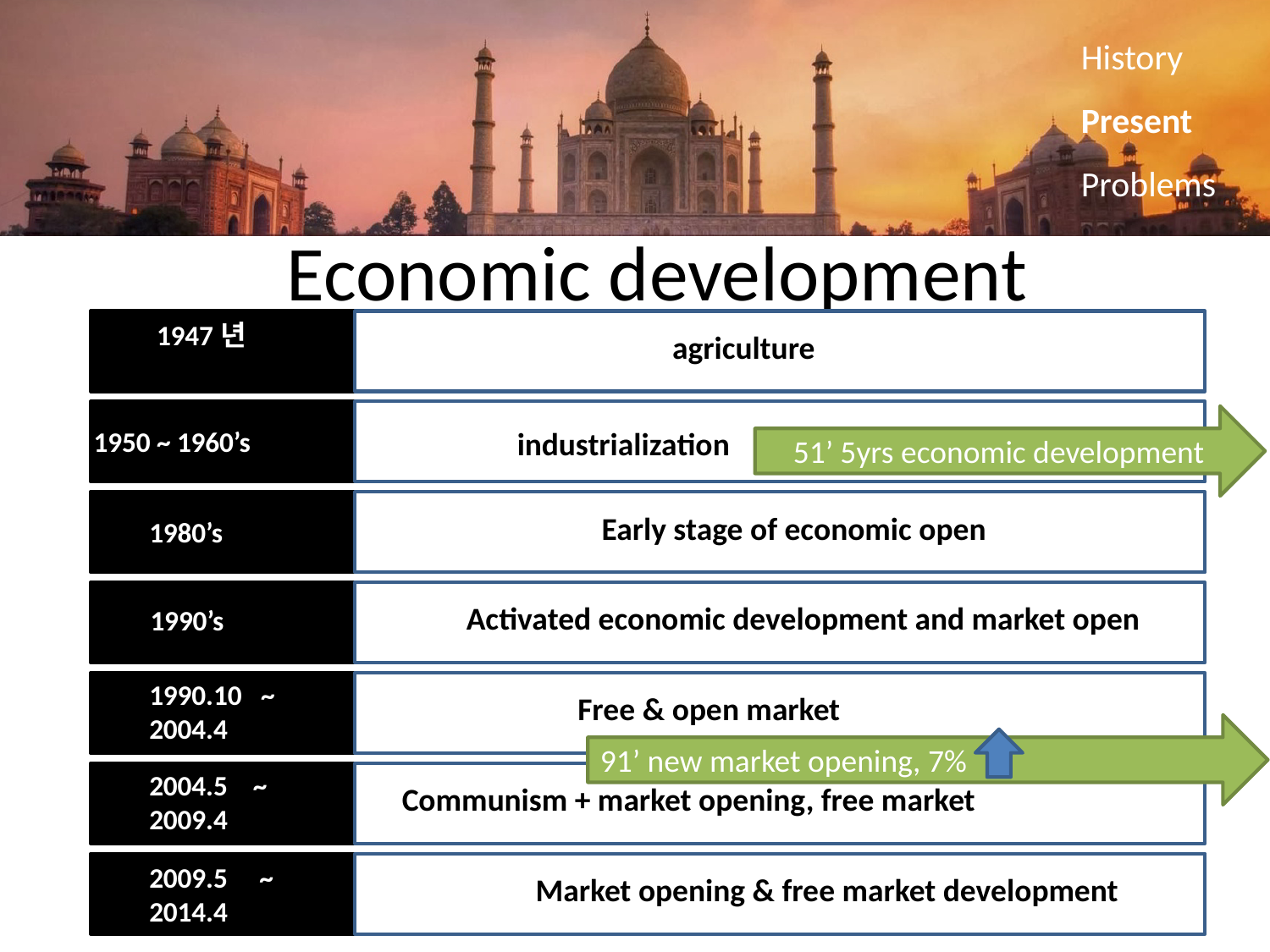

History
Present
Problems
# Economic development

1947년
agriculture

1950 ~ 1960’s
industrialization

Early stage of economic open
1980’s

Activated economic development and market open
1990’s
1990.10   ~ 2004.4

Free & open market
2004.5    ~ 2009.4

Communism + market opening, free market

2009.5     ~ 2014.4
Market opening & free market development
51’ 5yrs economic development
91’ new market opening, 7%